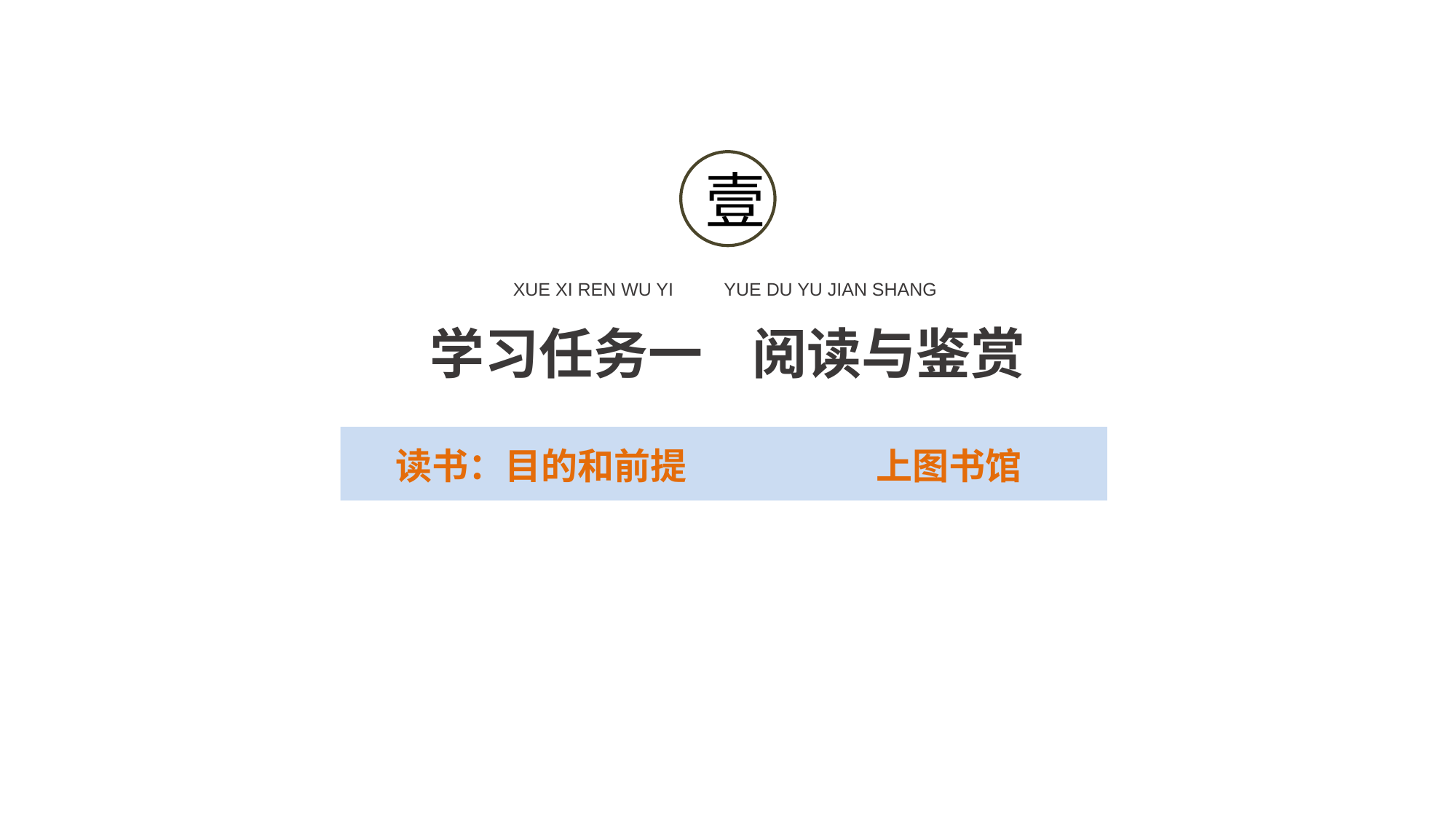

壹
XUE XI REN WU YI          YUE DU YU JIAN SHANG
学习任务一    阅读与鉴赏

读书：目的和前提
上图书馆